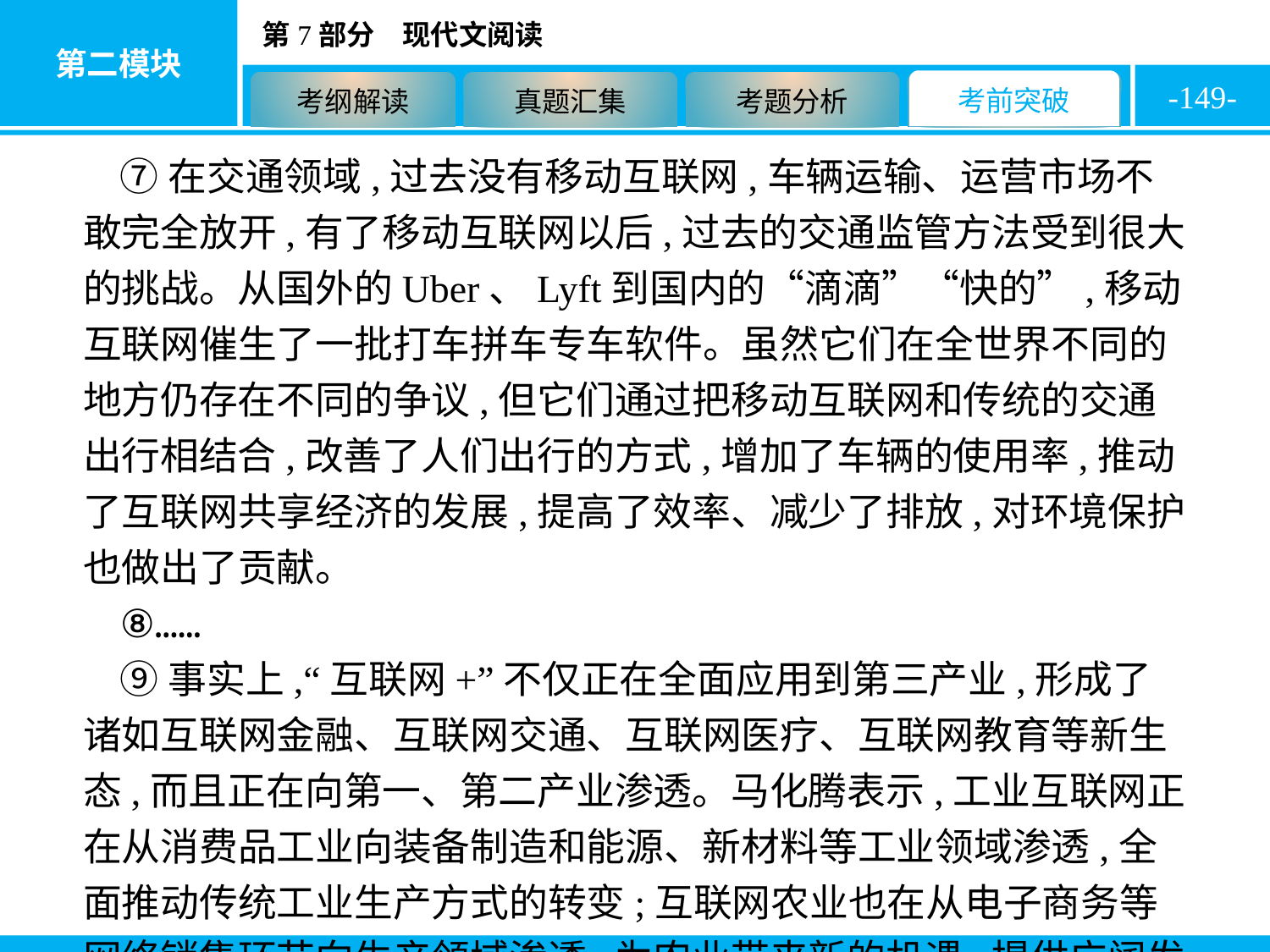

-149-
⑦在交通领域,过去没有移动互联网,车辆运输、运营市场不敢完全放开,有了移动互联网以后,过去的交通监管方法受到很大的挑战。从国外的Uber、Lyft到国内的“滴滴”“快的”,移动互联网催生了一批打车拼车专车软件。虽然它们在全世界不同的地方仍存在不同的争议,但它们通过把移动互联网和传统的交通出行相结合,改善了人们出行的方式,增加了车辆的使用率,推动了互联网共享经济的发展,提高了效率、减少了排放,对环境保护也做出了贡献。
⑧……
⑨事实上,“互联网+”不仅正在全面应用到第三产业,形成了诸如互联网金融、互联网交通、互联网医疗、互联网教育等新生态,而且正在向第一、第二产业渗透。马化腾表示,工业互联网正在从消费品工业向装备制造和能源、新材料等工业领域渗透,全面推动传统工业生产方式的转变;互联网农业也在从电子商务等网络销售环节向生产领域渗透,为农业带来新的机遇,提供广阔发展空间。